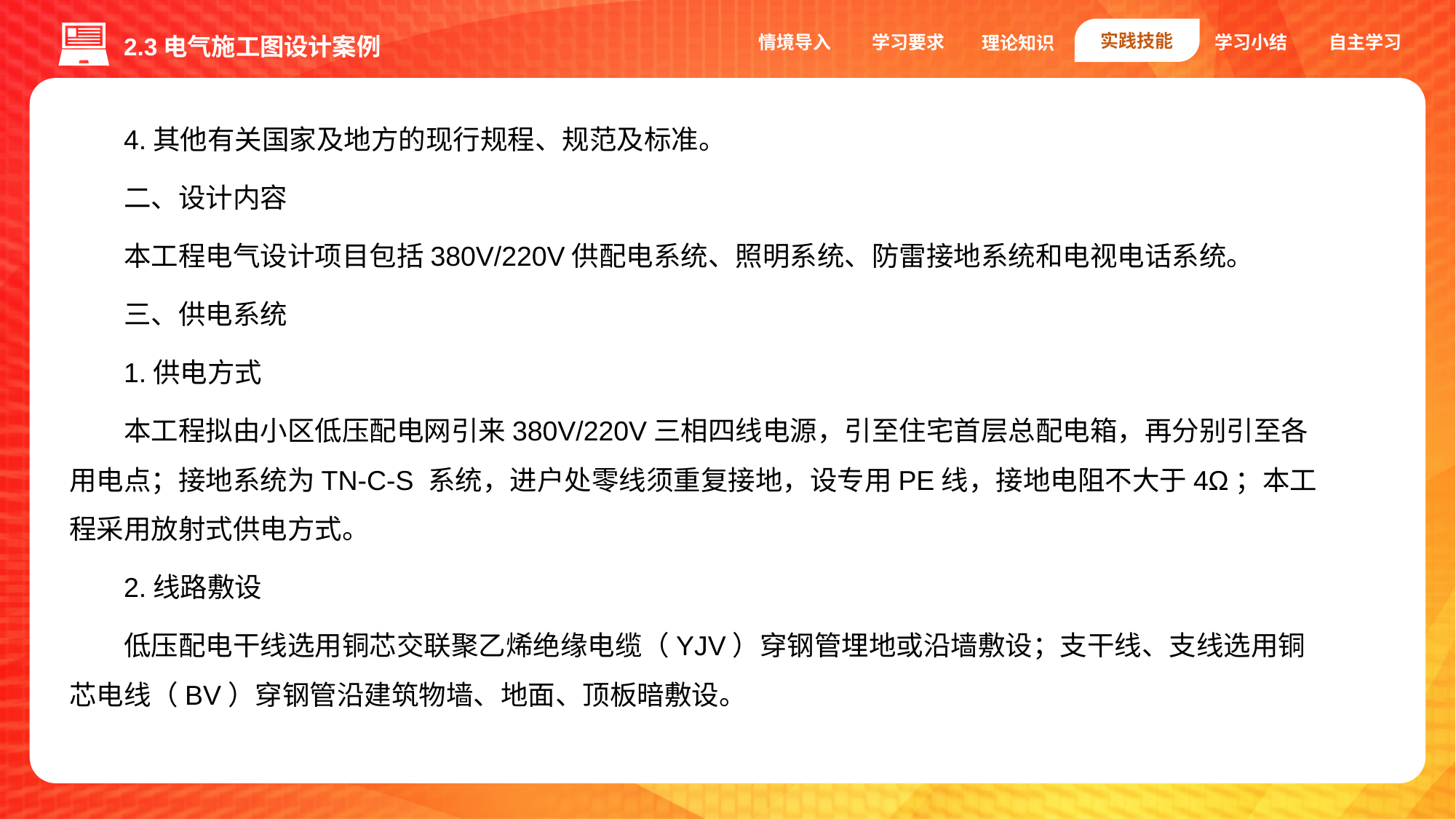

实践技能
情境导入
学习要求
学习小结
自主学习
理论知识

2.3电气施工图设计案例
4.其他有关国家及地方的现行规程、规范及标准。
二、设计内容
本工程电气设计项目包括380V/220V供配电系统、照明系统、防雷接地系统和电视电话系统。
三、供电系统
1.供电方式
本工程拟由小区低压配电网引来380V/220V三相四线电源，引至住宅首层总配电箱，再分别引至各用电点；接地系统为TN-C-S 系统，进户处零线须重复接地，设专用PE线，接地电阻不大于4Ω；本工程采用放射式供电方式。
2.线路敷设
低压配电干线选用铜芯交联聚乙烯绝缘电缆（YJV）穿钢管埋地或沿墙敷设；支干线、支线选用铜芯电线（BV）穿钢管沿建筑物墙、地面、顶板暗敷设。